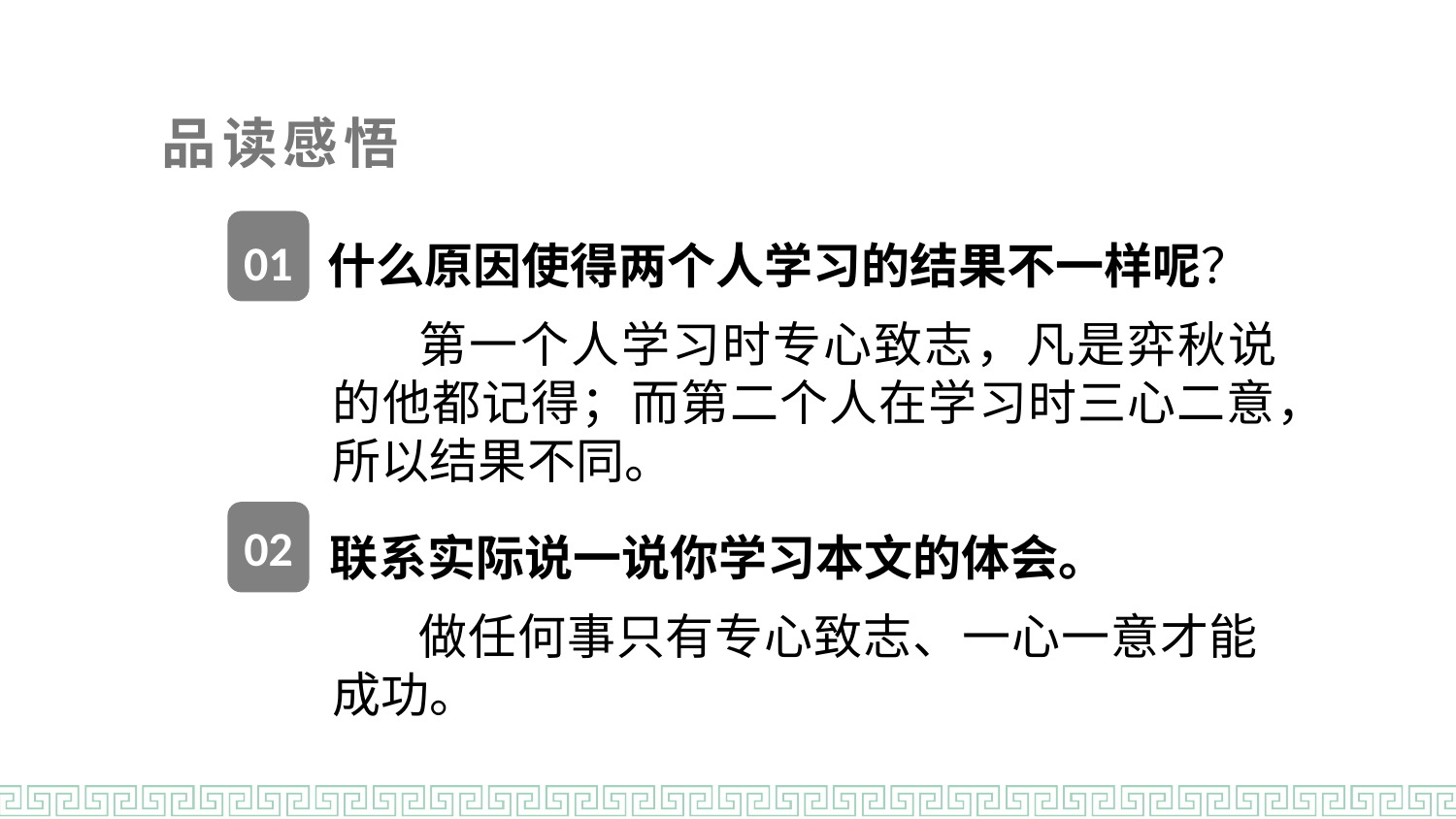

品读感悟
 什么原因使得两个人学习的结果不一样呢？

01
第一个人学习时专心致志，凡是弈秋说的他都记得；而第二个人在学习时三心二意，所以结果不同。
 联系实际说一说你学习本文的体会。

02
做任何事只有专心致志、一心一意才能成功。